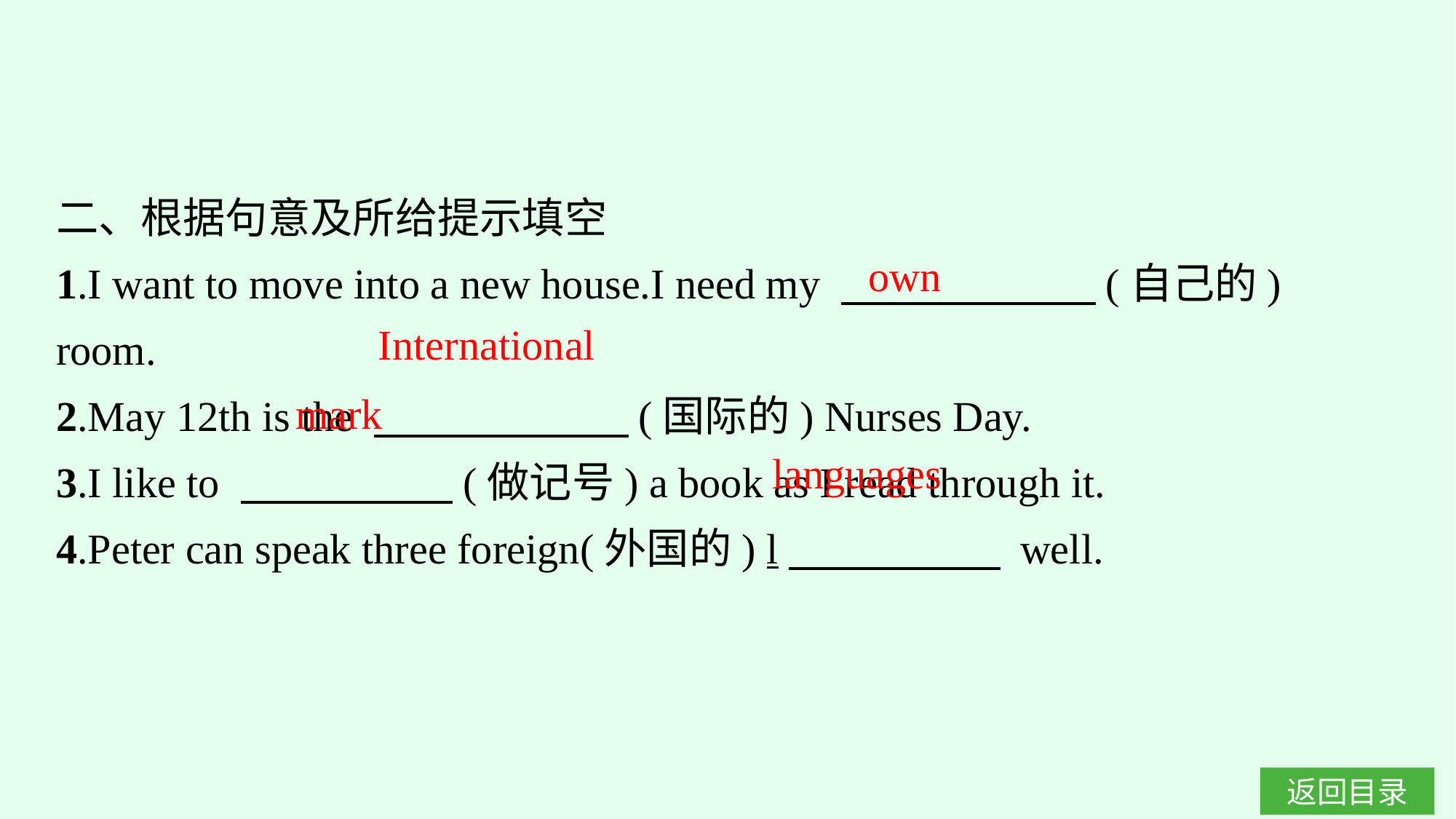

二、根据句意及所给提示填空
1.I want to move into a new house.I need my 　　　　　　(自己的) room.
2.May 12th is the 　　　　　　(国际的) Nurses Day.
3.I like to 　　　　　(做记号) a book as I read through it.
4.Peter can speak three foreign(外国的) l　　　　　 well.
own
International
mark
languages